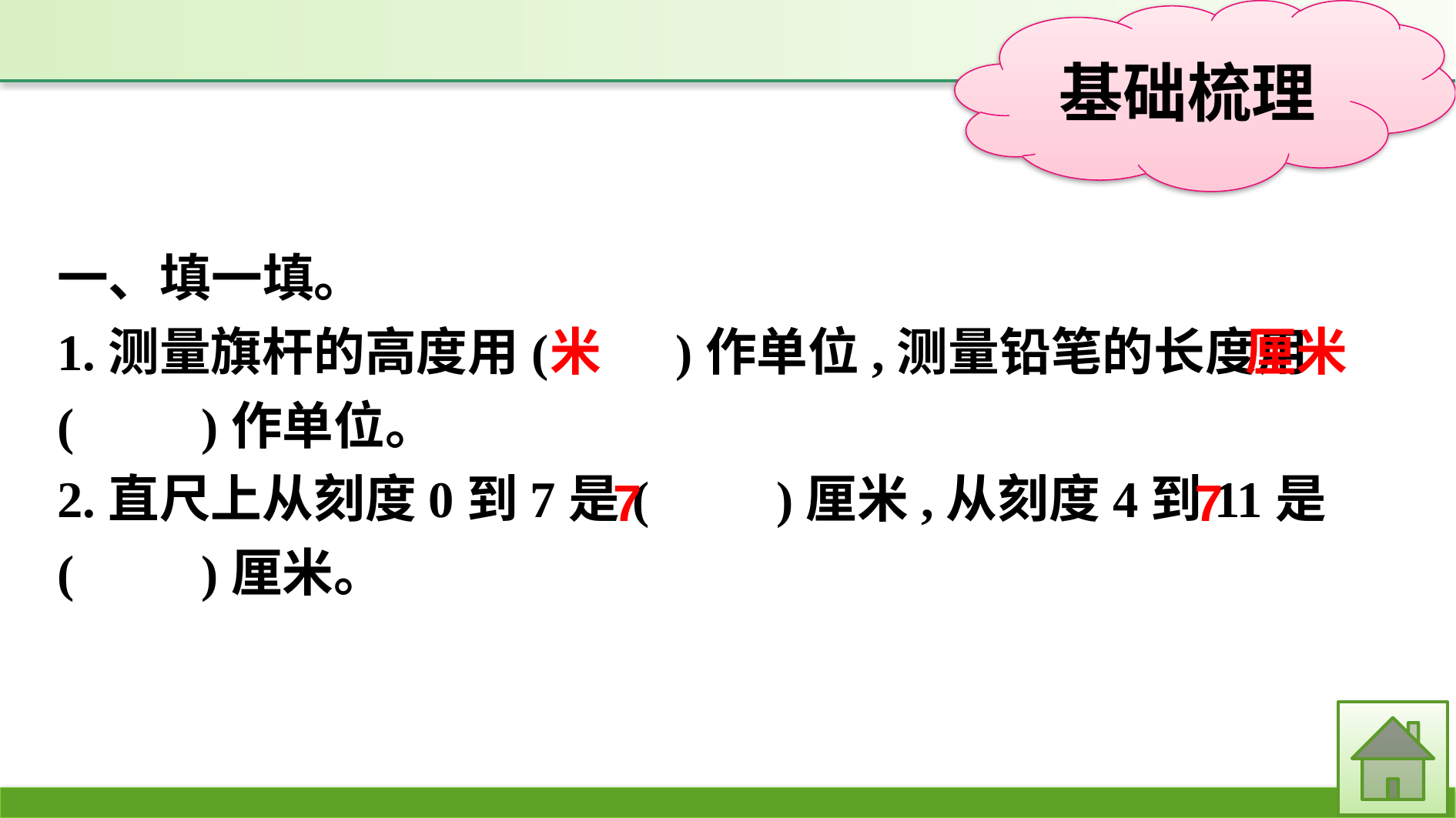

一、填一填。
1.测量旗杆的高度用(　　)作单位,测量铅笔的长度用(　　)作单位。
2.直尺上从刻度0到7是(　　)厘米,从刻度4到11是(　　)厘米。
厘米
米
7
7